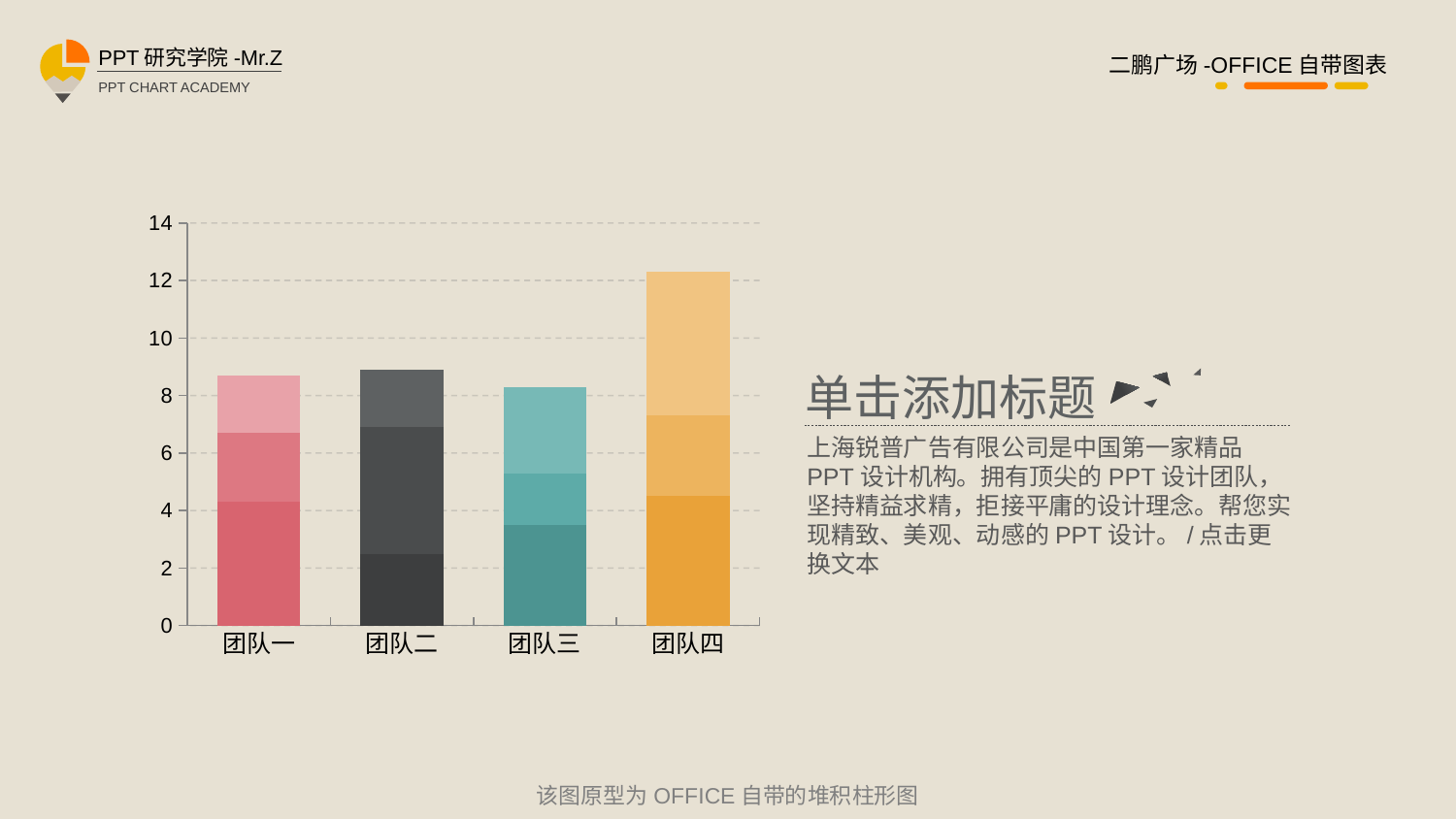

### Chart

| Category | 队长 | 队员一 | 队员二 |
|---|---|---|---|
| 团队一 | 4.3 | 2.4 | 2.0 |
| 团队二 | 2.5 | 4.4 | 2.0 |
| 团队三 | 3.5 | 1.8 | 3.0 |
| 团队四 | 4.5 | 2.8 | 5.0 |
单击添加标题

上海锐普广告有限公司是中国第一家精品PPT设计机构。拥有顶尖的PPT设计团队，坚持精益求精，拒接平庸的设计理念。帮您实现精致、美观、动感的PPT设计。/点击更换文本
该图原型为OFFICE自带的堆积柱形图